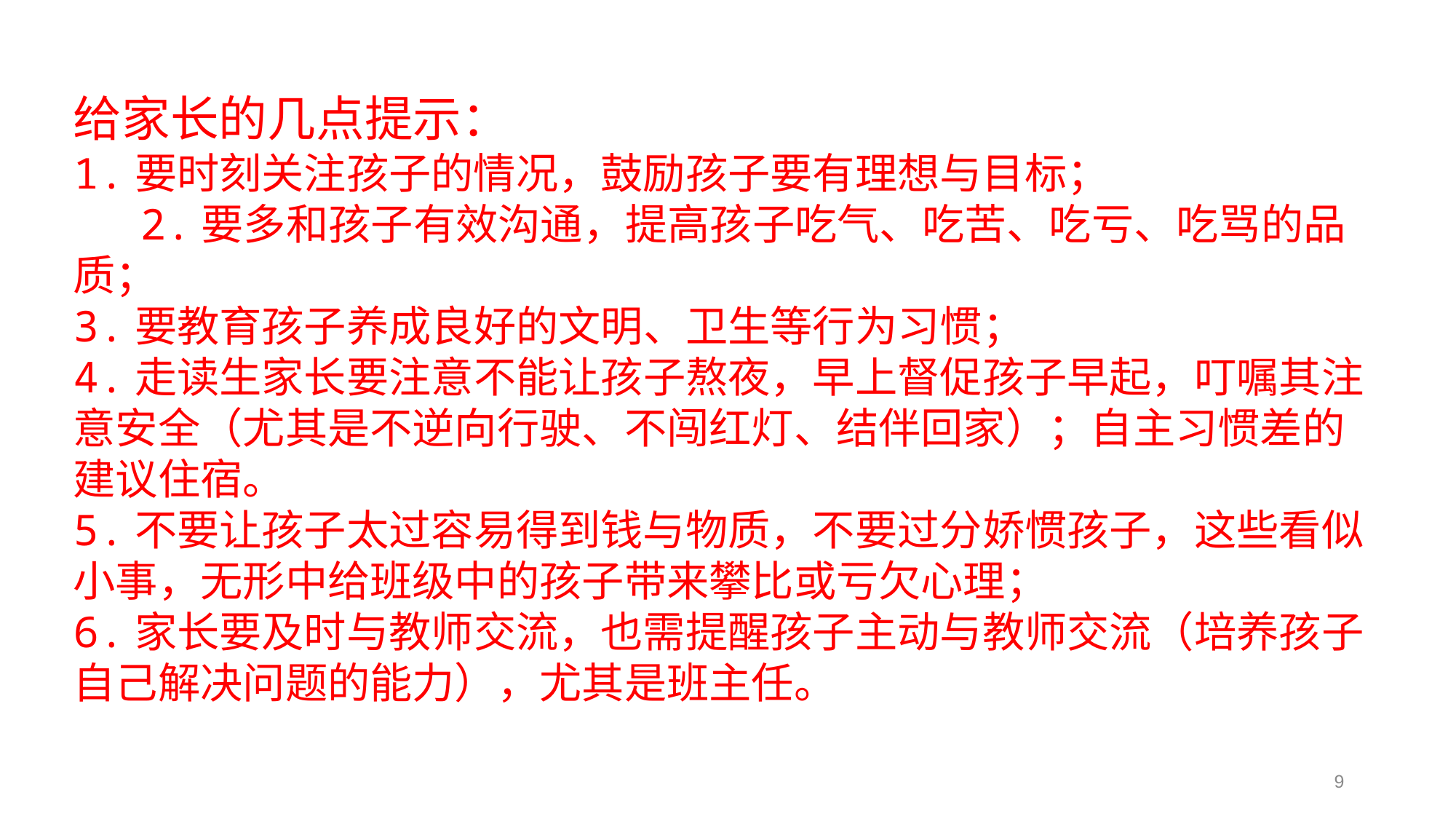

给家长的几点提示：
1.要时刻关注孩子的情况，鼓励孩子要有理想与目标；                                   2.要多和孩子有效沟通，提高孩子吃气、吃苦、吃亏、吃骂的品质；
3.要教育孩子养成良好的文明、卫生等行为习惯；
4.走读生家长要注意不能让孩子熬夜，早上督促孩子早起，叮嘱其注意安全（尤其是不逆向行驶、不闯红灯、结伴回家）；自主习惯差的建议住宿。
5.不要让孩子太过容易得到钱与物质，不要过分娇惯孩子，这些看似小事，无形中给班级中的孩子带来攀比或亏欠心理；
6.家长要及时与教师交流，也需提醒孩子主动与教师交流（培养孩子自己解决问题的能力），尤其是班主任。
9